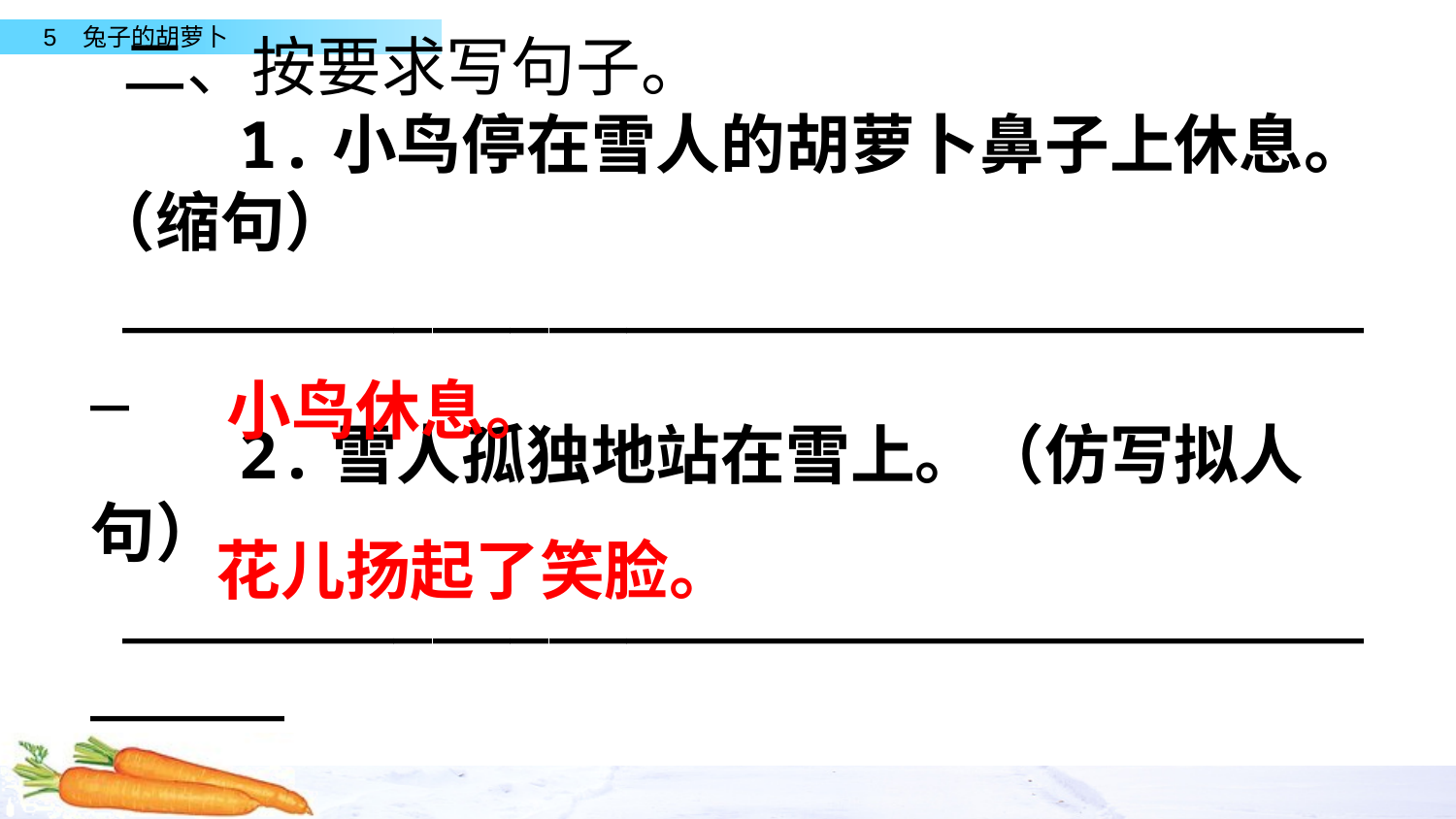

二、按要求写句子。
   1.小鸟停在雪人的胡萝卜鼻子上休息。（缩句）
_________________________________
   2.雪人孤独地站在雪上。（仿写拟人句）
_____________________________________
小鸟休息。
花儿扬起了笑脸。